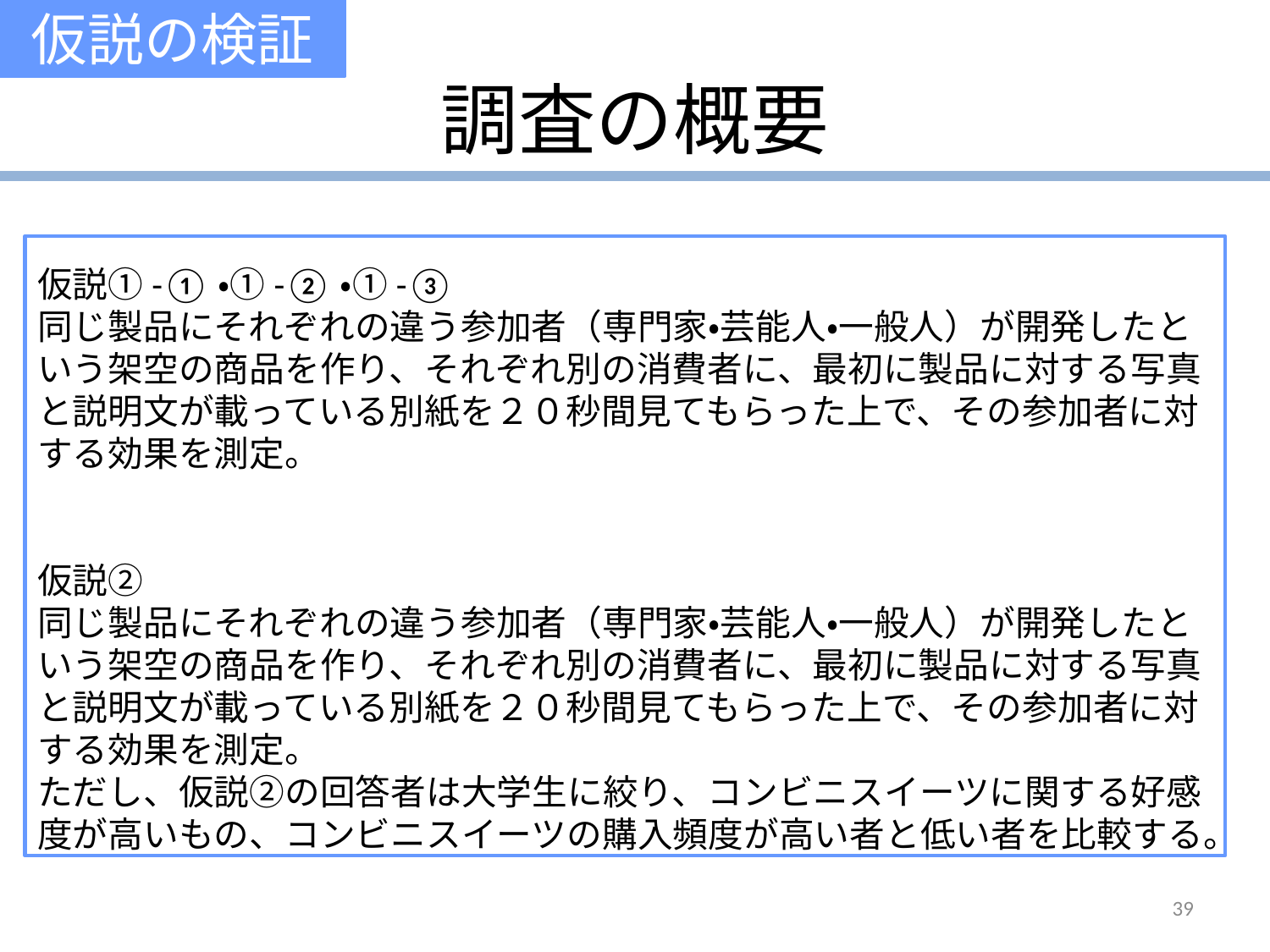

仮説の検証
# 調査の概要

仮説①-①・①-②・①-③
同じ製品にそれぞれの違う参加者（専門家・芸能人・一般人）が開発したという架空の商品を作り、それぞれ別の消費者に、最初に製品に対する写真と説明文が載っている別紙を２０秒間見てもらった上で、その参加者に対する効果を測定。

仮説②
同じ製品にそれぞれの違う参加者（専門家・芸能人・一般人）が開発したという架空の商品を作り、それぞれ別の消費者に、最初に製品に対する写真と説明文が載っている別紙を２０秒間見てもらった上で、その参加者に対する効果を測定。
ただし、仮説②の回答者は大学生に絞り、コンビニスイーツに関する好感度が高いもの、コンビニスイーツの購入頻度が高い者と低い者を比較する。
39